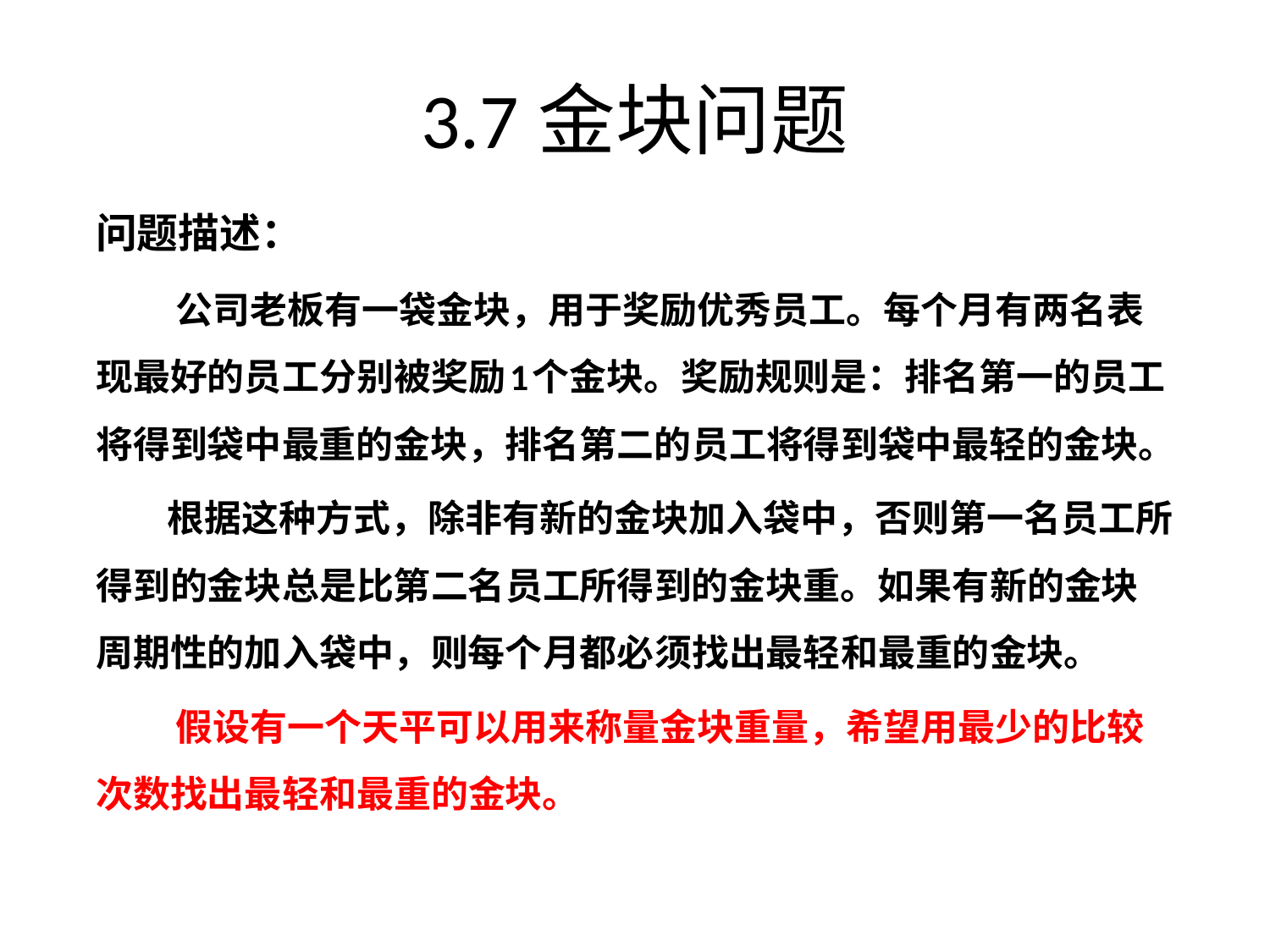

# 3.7金块问题
问题描述：
         公司老板有一袋金块，用于奖励优秀员工。每个月有两名表现最好的员工分别被奖励1个金块。奖励规则是：排名第一的员工将得到袋中最重的金块，排名第二的员工将得到袋中最轻的金块。
        根据这种方式，除非有新的金块加入袋中，否则第一名员工所得到的金块总是比第二名员工所得到的金块重。如果有新的金块周期性的加入袋中，则每个月都必须找出最轻和最重的金块。
         假设有一个天平可以用来称量金块重量，希望用最少的比较次数找出最轻和最重的金块。